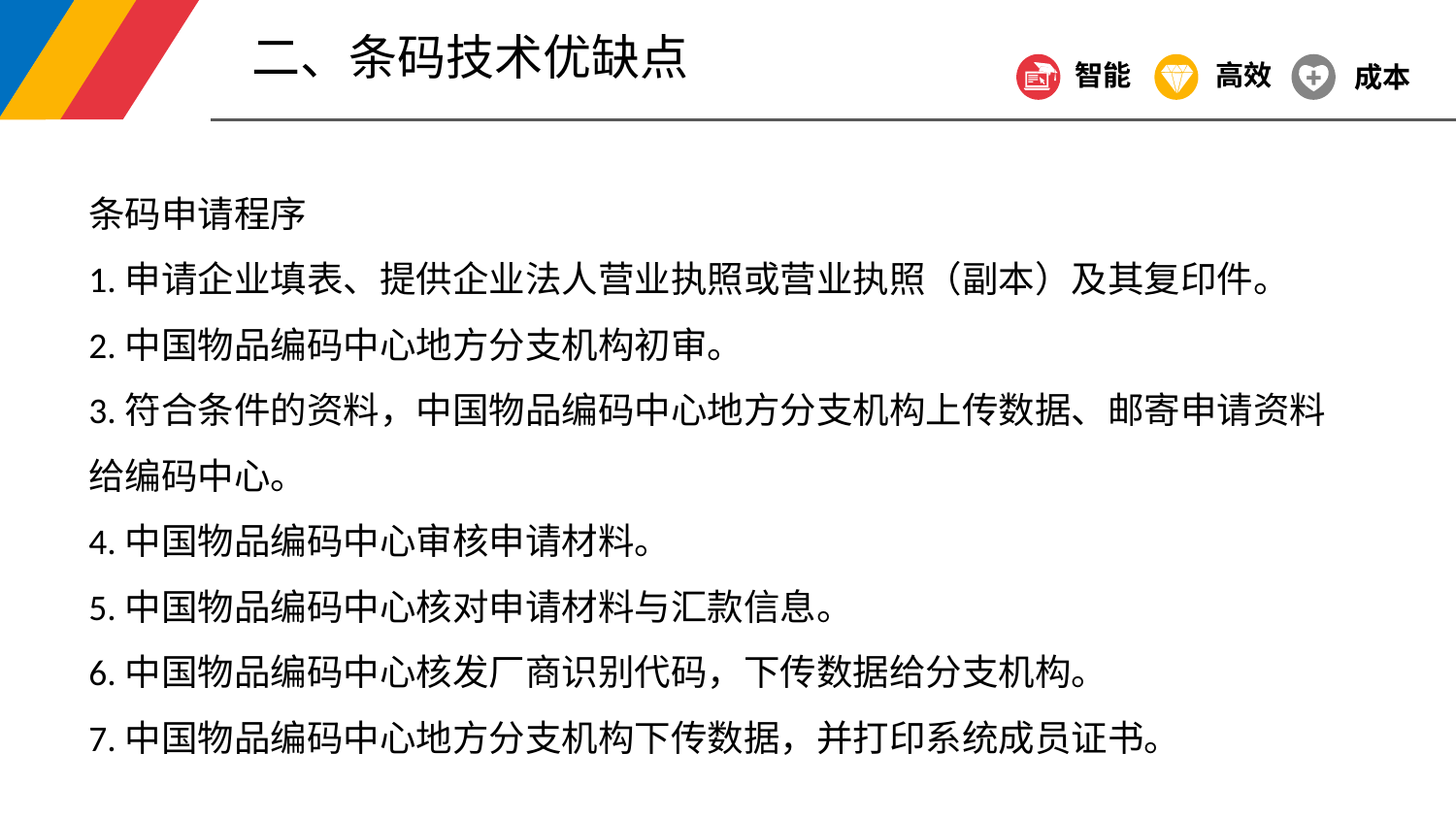

二、条码技术优缺点
智能
高效
成本
条码申请程序
1.申请企业填表、提供企业法人营业执照或营业执照（副本）及其复印件。
2.中国物品编码中心地方分支机构初审。
3.符合条件的资料，中国物品编码中心地方分支机构上传数据、邮寄申请资料给编码中心。
4.中国物品编码中心审核申请材料。
5.中国物品编码中心核对申请材料与汇款信息。
6.中国物品编码中心核发厂商识别代码，下传数据给分支机构。
7.中国物品编码中心地方分支机构下传数据，并打印系统成员证书。